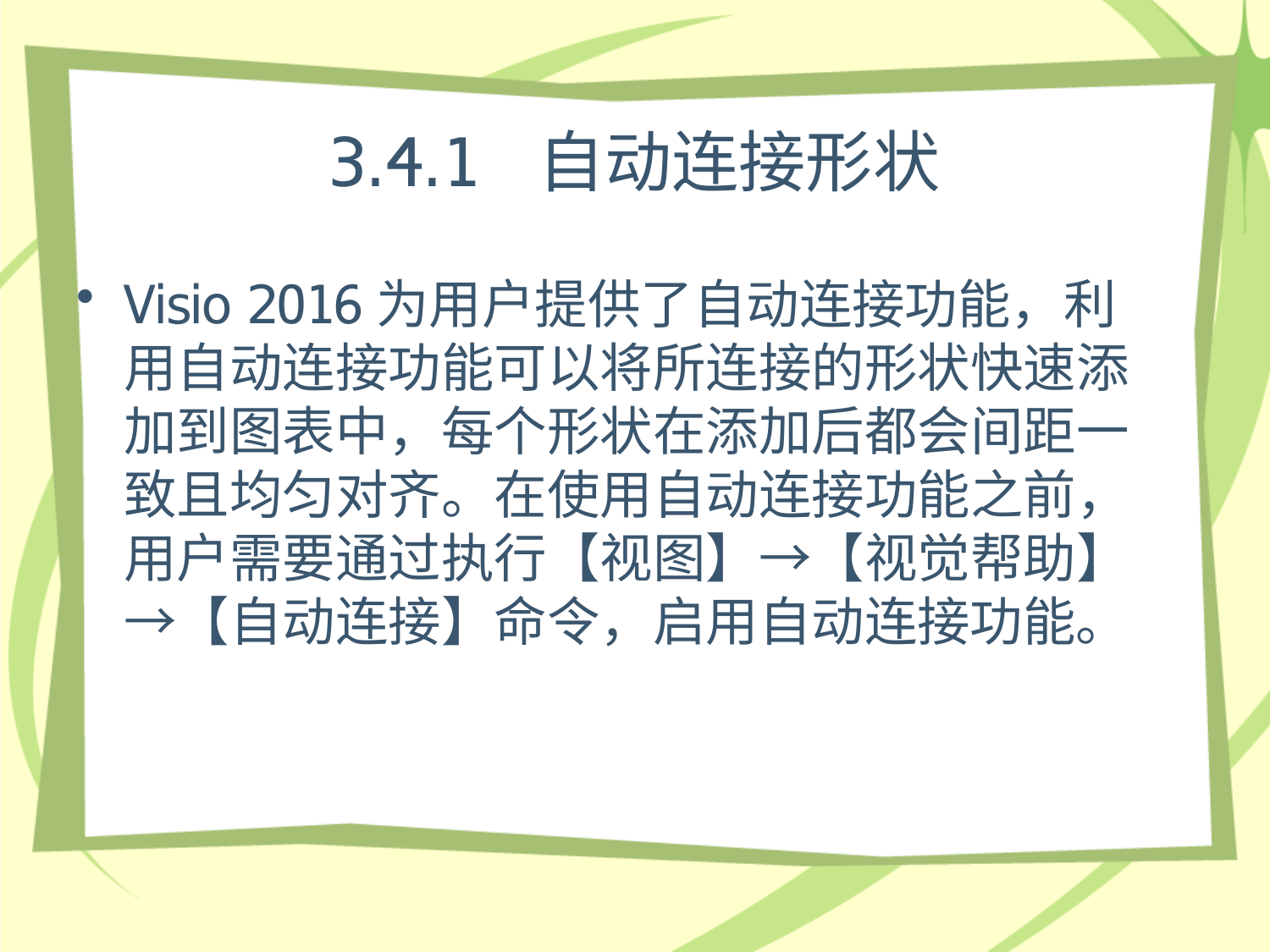

# 3.4.1  自动连接形状
Visio 2016为用户提供了自动连接功能，利用自动连接功能可以将所连接的形状快速添加到图表中，每个形状在添加后都会间距一致且均匀对齐。在使用自动连接功能之前，用户需要通过执行【视图】→【视觉帮助】→【自动连接】命令，启用自动连接功能。